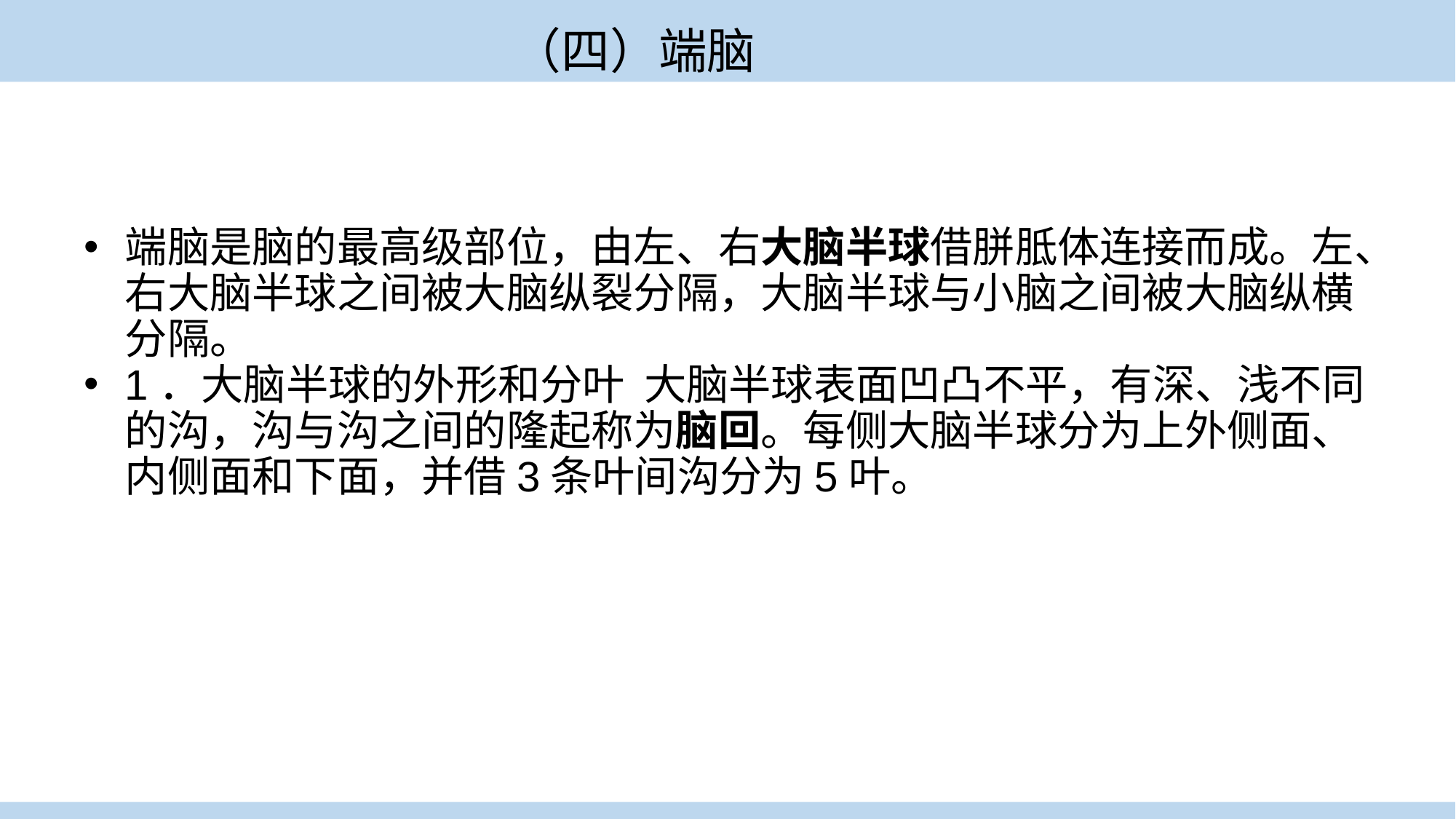

（四）端脑
端脑是脑的最高级部位，由左、右大脑半球借胼胝体连接而成。左、右大脑半球之间被大脑纵裂分隔，大脑半球与小脑之间被大脑纵横分隔。
1．大脑半球的外形和分叶  大脑半球表面凹凸不平，有深、浅不同的沟，沟与沟之间的隆起称为脑回。每侧大脑半球分为上外侧面、内侧面和下面，并借3条叶间沟分为5叶。